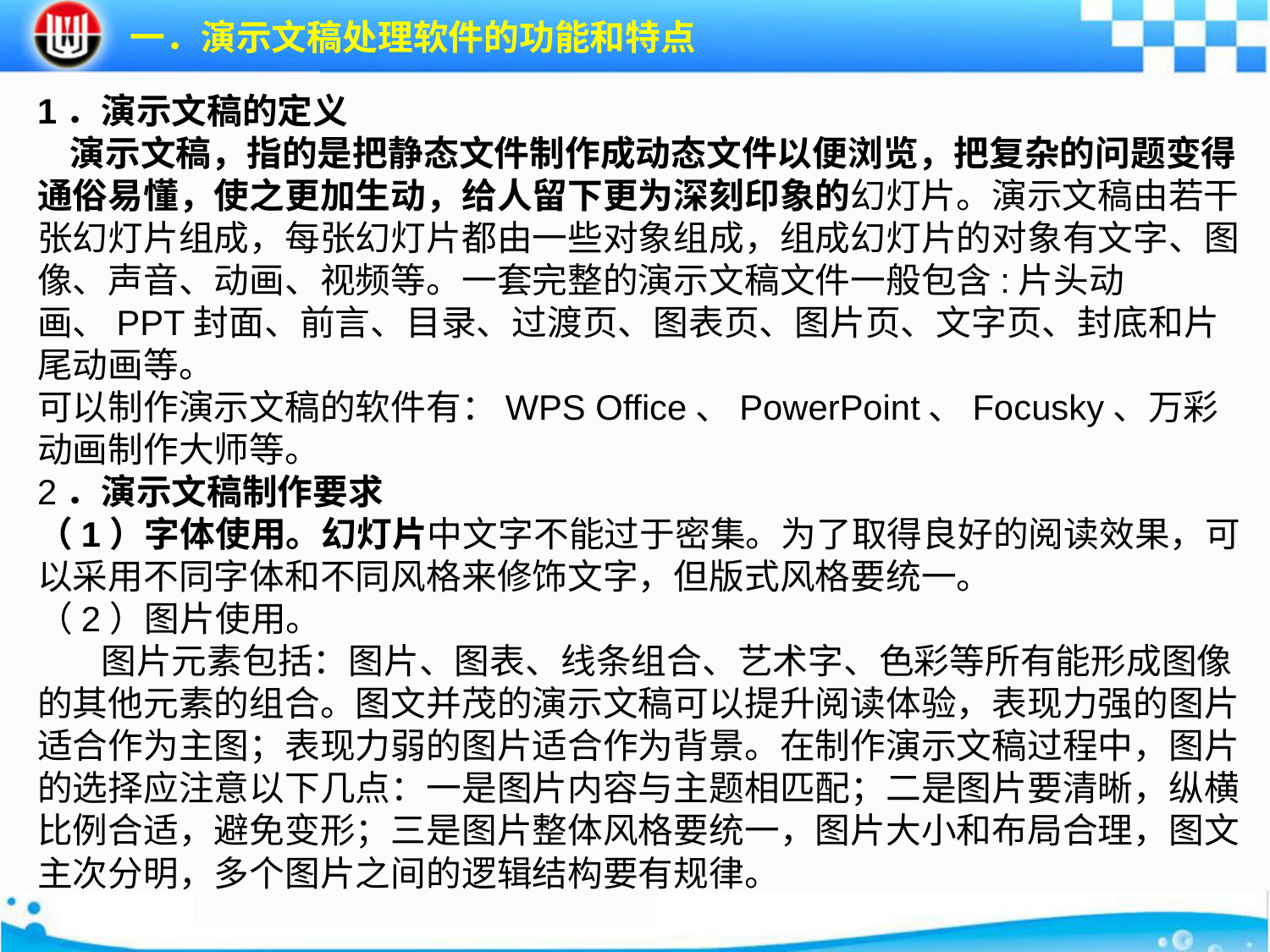

一．演示文稿处理软件的功能和特点
1．演示文稿的定义   演示文稿，指的是把静态文件制作成动态文件以便浏览，把复杂的问题变得通俗易懂，使之更加生动，给人留下更为深刻印象的幻灯片。演示文稿由若干张幻灯片组成，每张幻灯片都由一些对象组成，组成幻灯片的对象有文字、图像、声音、动画、视频等。一套完整的演示文稿文件一般包含:片头动画、PPT封面、前言、目录、过渡页、图表页、图片页、文字页、封底和片尾动画等。可以制作演示文稿的软件有：WPS Office、PowerPoint、Focusky、万彩动画制作大师等。2．演示文稿制作要求（1）字体使用。幻灯片中文字不能过于密集。为了取得良好的阅读效果，可以采用不同字体和不同风格来修饰文字，但版式风格要统一。（2）图片使用。   图片元素包括：图片、图表、线条组合、艺术字、色彩等所有能形成图像的其他元素的组合。图文并茂的演示文稿可以提升阅读体验，表现力强的图片适合作为主图；表现力弱的图片适合作为背景。在制作演示文稿过程中，图片的选择应注意以下几点：一是图片内容与主题相匹配；二是图片要清晰，纵横比例合适，避免变形；三是图片整体风格要统一，图片大小和布局合理，图文主次分明，多个图片之间的逻辑结构要有规律。